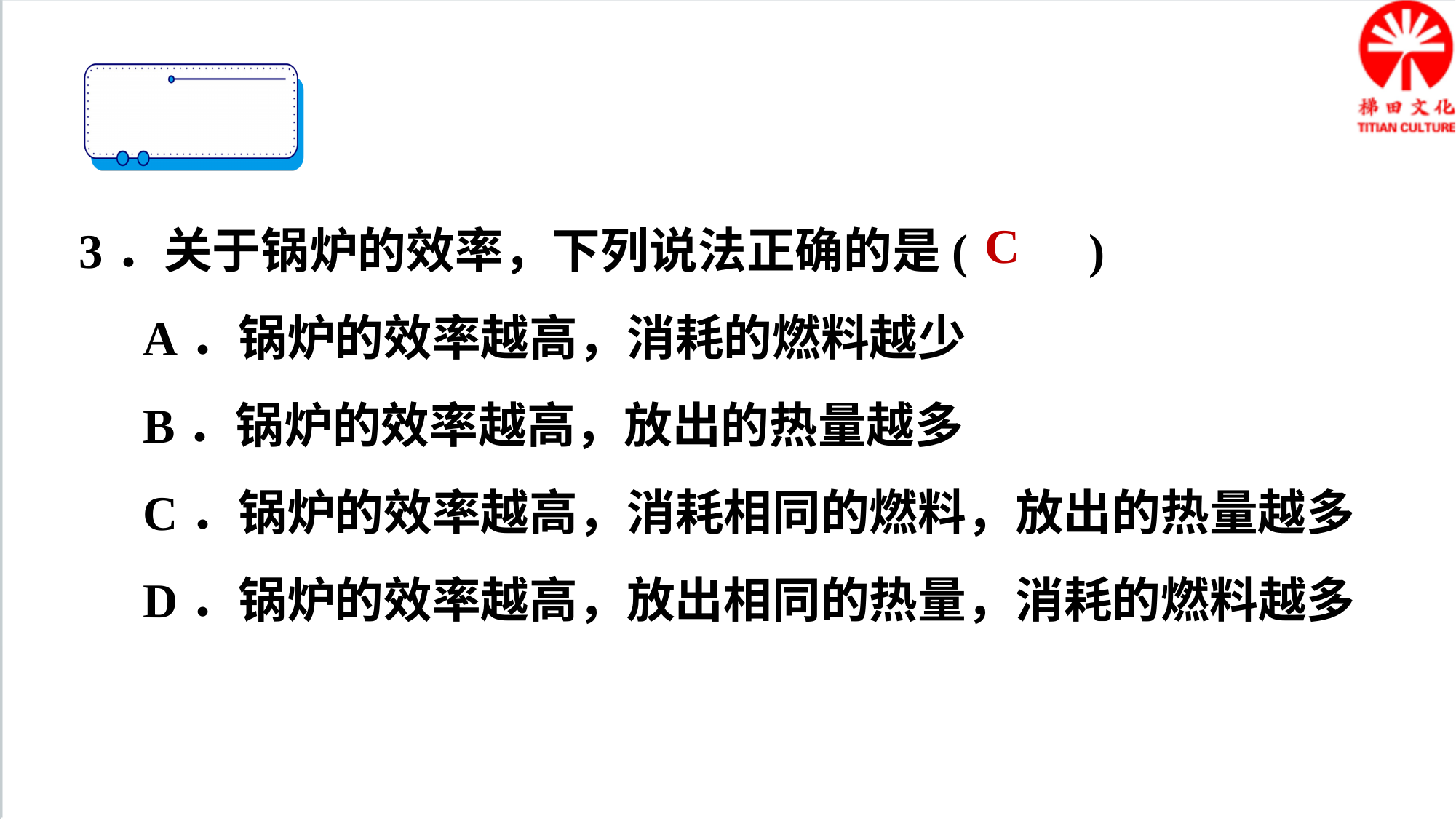

3．关于锅炉的效率，下列说法正确的是(　　)
A．锅炉的效率越高，消耗的燃料越少
B．锅炉的效率越高，放出的热量越多
C．锅炉的效率越高，消耗相同的燃料，放出的热量越多
D．锅炉的效率越高，放出相同的热量，消耗的燃料越多
C